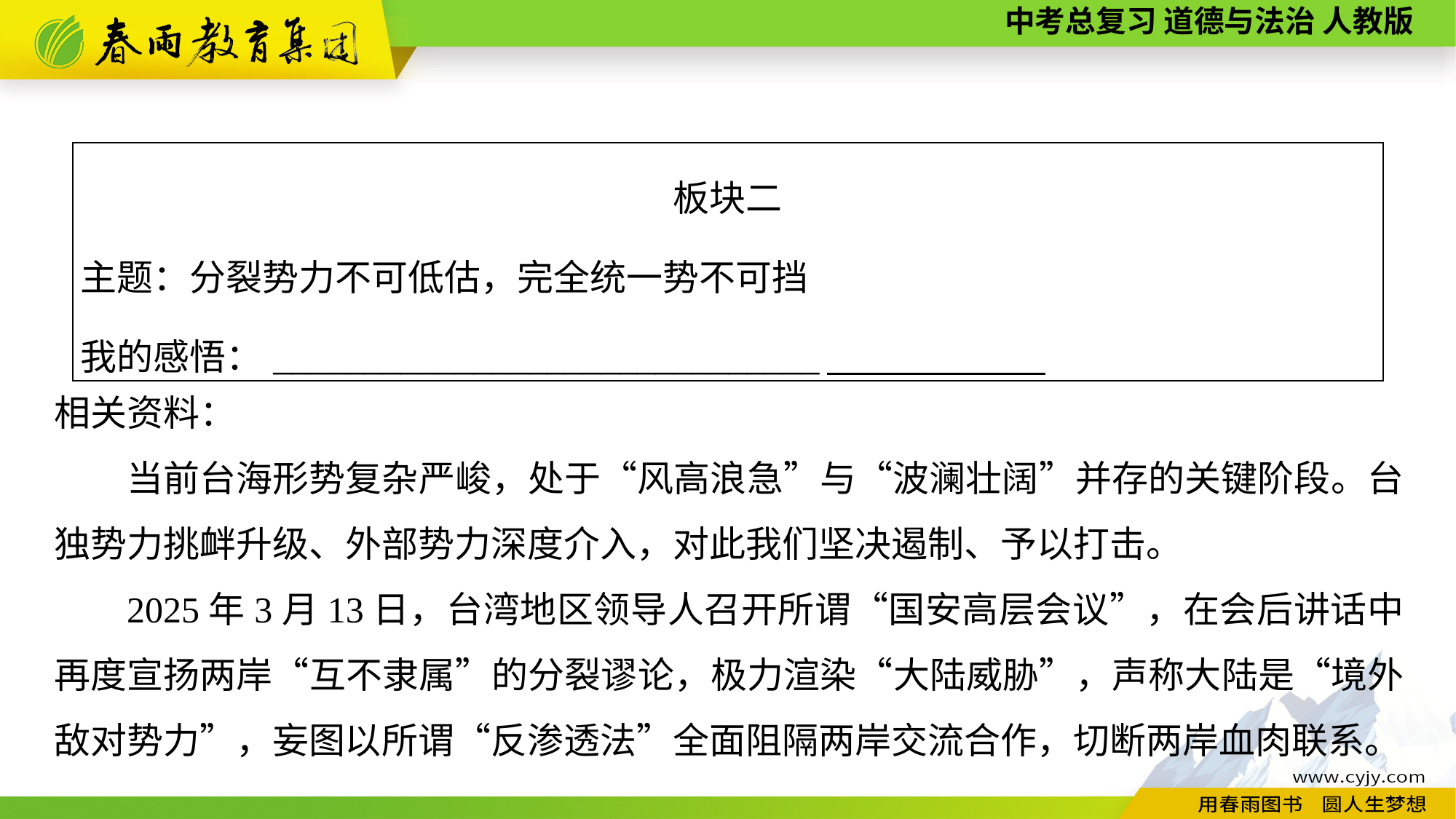

| 板块二 主题：分裂势力不可低估，完全统一势不可挡 我的感悟：\_\_\_\_\_\_\_\_\_\_\_\_\_\_\_\_\_\_\_\_\_\_\_\_\_\_\_\_\_\_ |
| --- |
相关资料：
当前台海形势复杂严峻，处于“风高浪急”与“波澜壮阔”并存的关键阶段。台独势力挑衅升级、外部势力深度介入，对此我们坚决遏制、予以打击。
2025年3月13日，台湾地区领导人召开所谓“国安高层会议”，在会后讲话中再度宣扬两岸“互不隶属”的分裂谬论，极力渲染“大陆威胁”，声称大陆是“境外敌对势力”，妄图以所谓“反渗透法”全面阻隔两岸交流合作，切断两岸血肉联系。